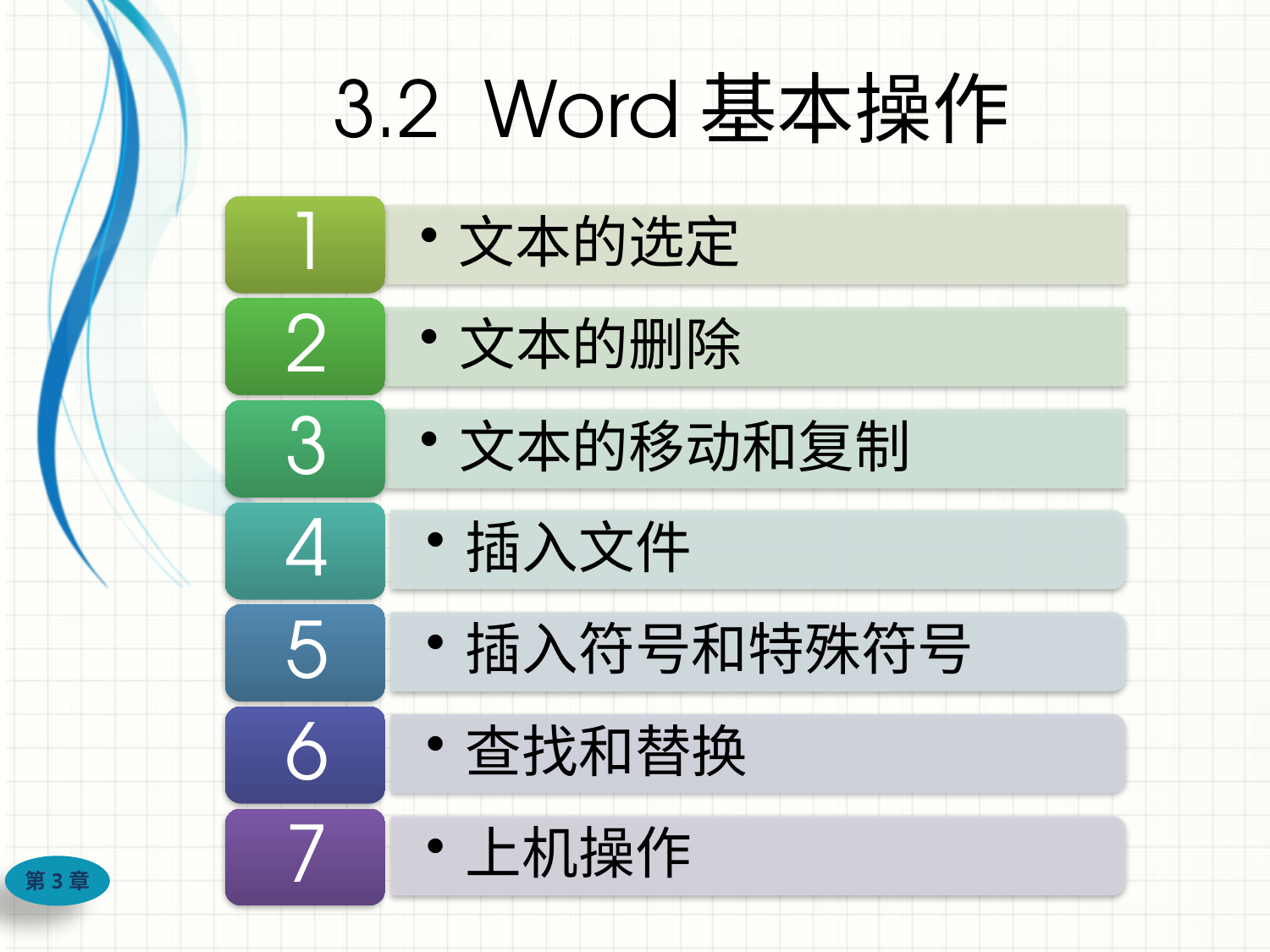

3.2  Word基本操作
文本的选定
1
文本的删除
2
文本的移动和复制
3
插入文件
4
插入符号和特殊符号
5
查找和替换
6
上机操作
7